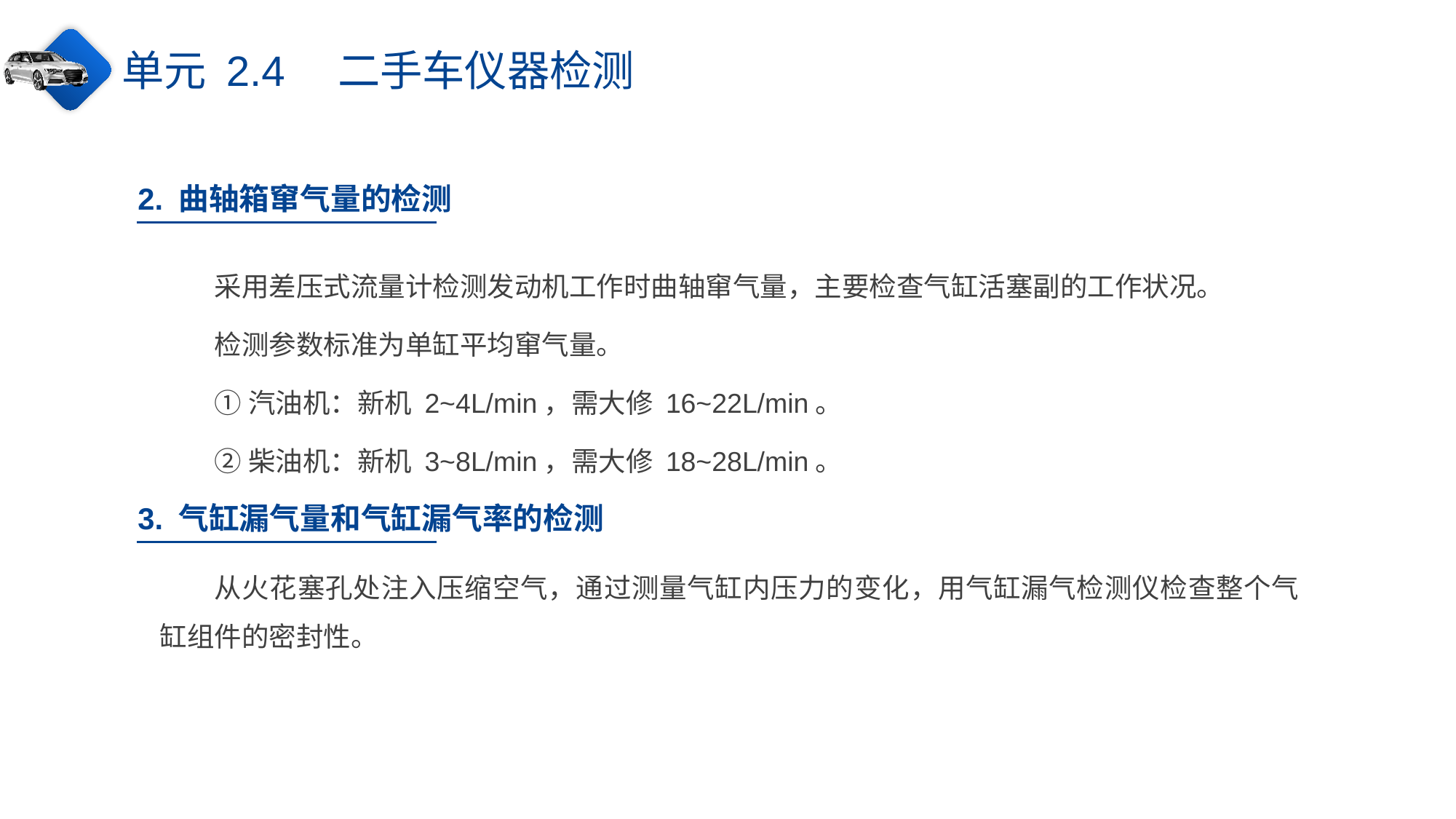

单元 2.4　二手车仪器检测
2. 曲轴箱窜气量的检测
采用差压式流量计检测发动机工作时曲轴窜气量，主要检查气缸活塞副的工作状况。
检测参数标准为单缸平均窜气量。
①汽油机：新机 2~4L/min，需大修 16~22L/min。
②柴油机：新机 3~8L/min，需大修 18~28L/min。
3. 气缸漏气量和气缸漏气率的检测
从火花塞孔处注入压缩空气，通过测量气缸内压力的变化，用气缸漏气检测仪检查整个气缸组件的密封性。